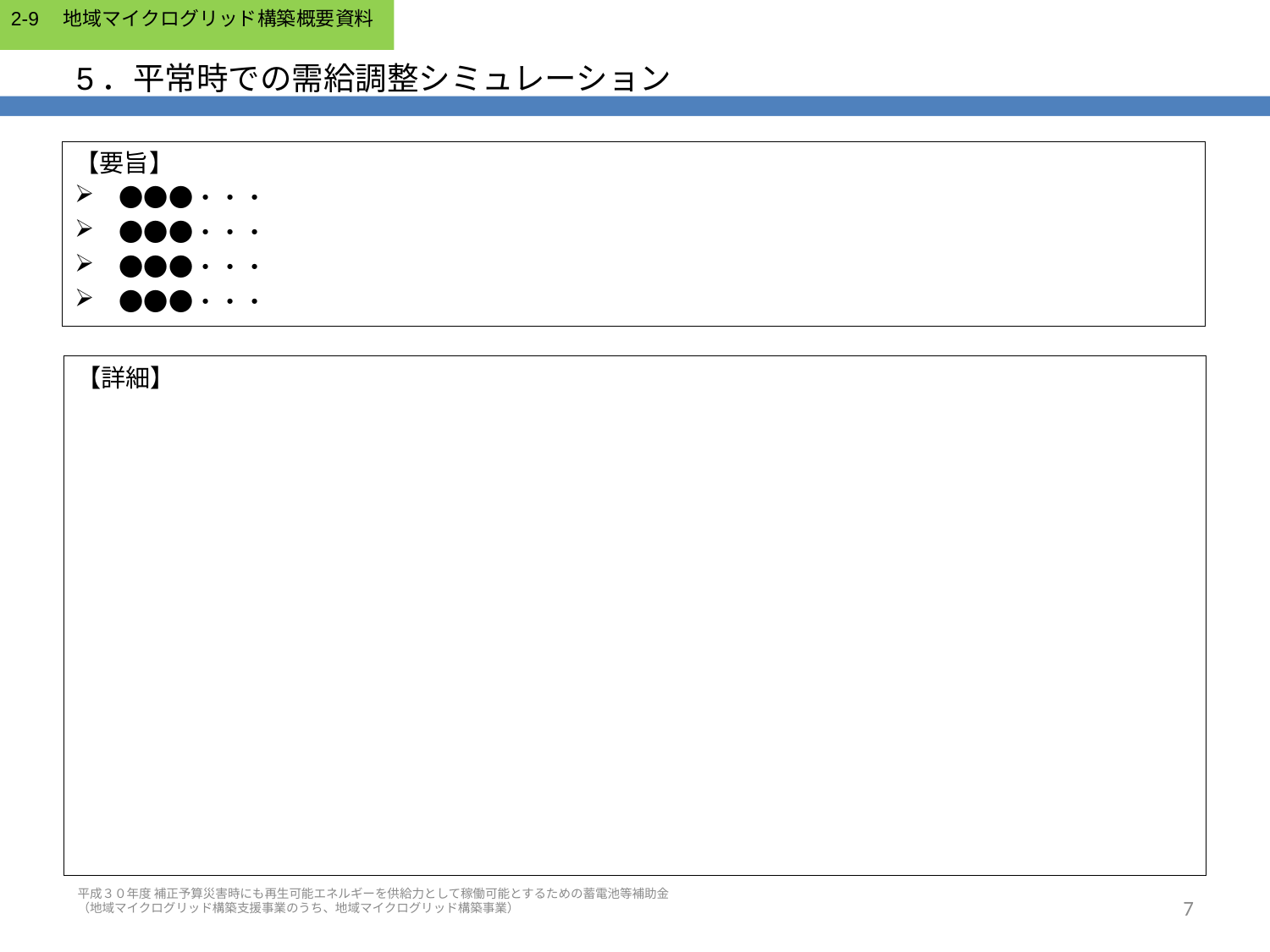

2-9　地域マイクログリッド構築概要資料
# 5．平常時での需給調整シミュレーション
【要旨】
　●●●・・・
　●●●・・・
　●●●・・・
　●●●・・・
【詳細】

平成３０年度 補正予算災害時にも再生可能エネルギーを供給力として稼働可能とするための蓄電池等補助金
（地域マイクログリッド構築支援事業のうち、地域マイクログリッド構築事業）

7